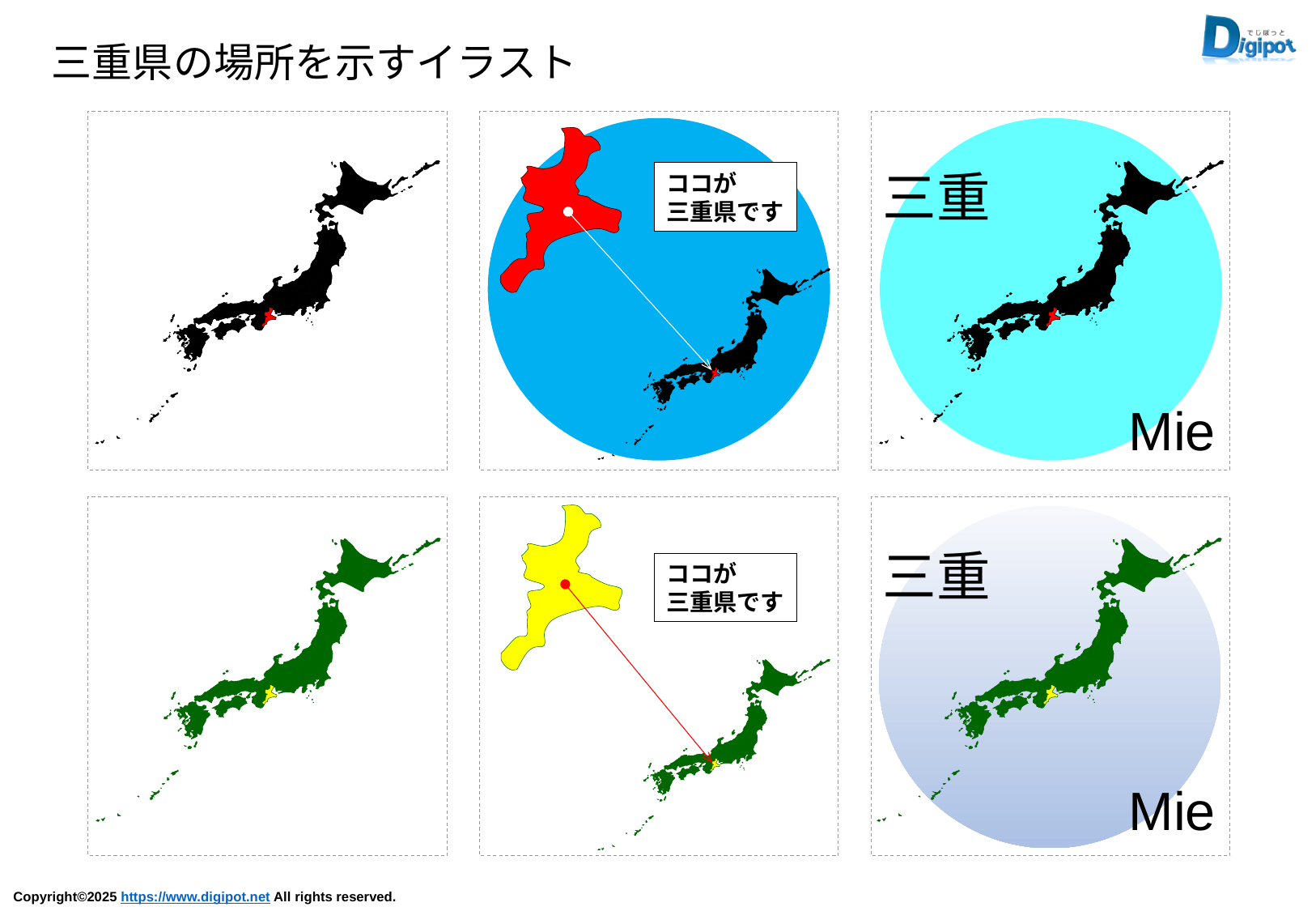

三重県の場所を示すイラスト

ココが
三重県です

三重

Mie

ココが
三重県です

三重

Mie